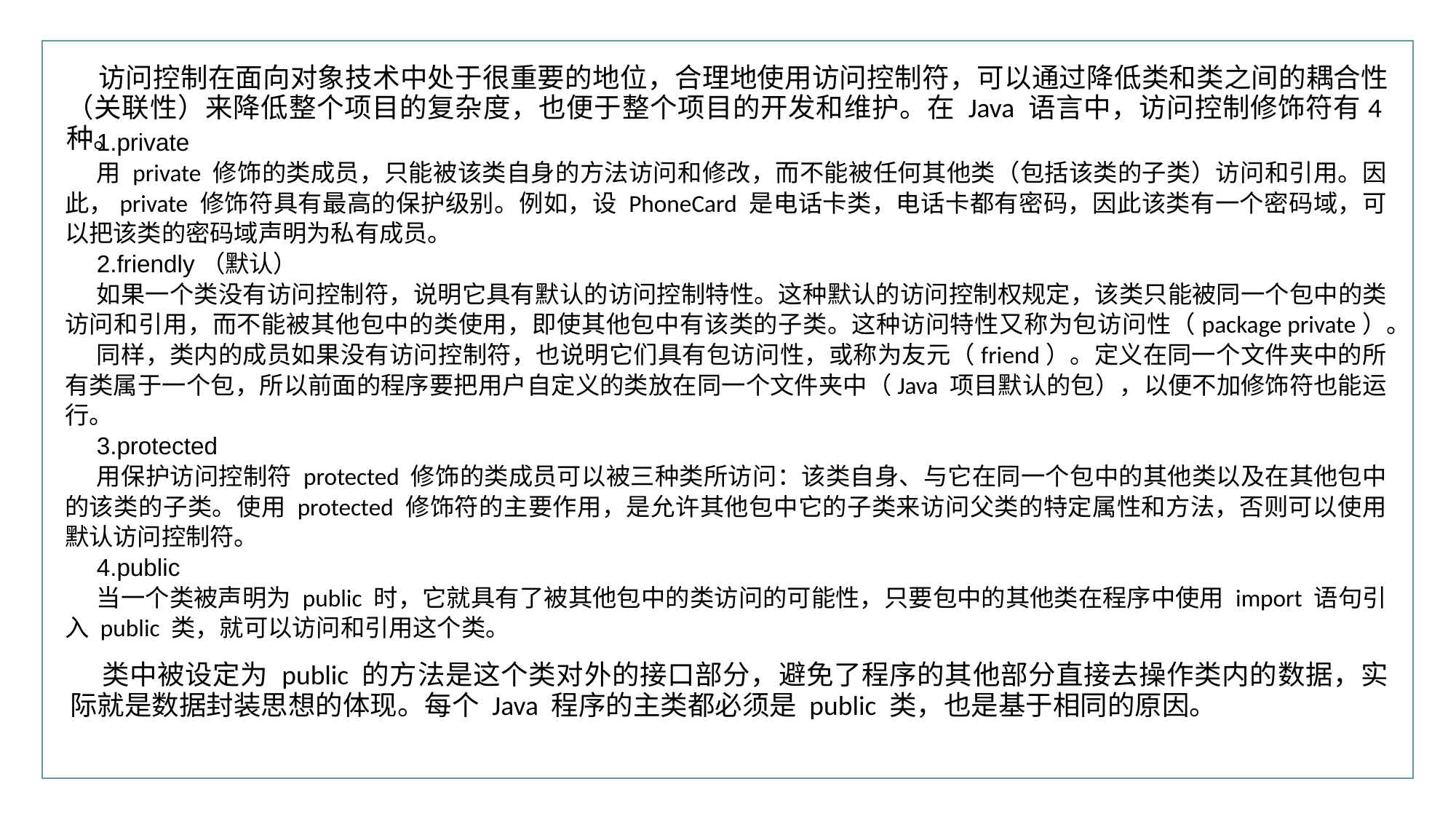

行业PPT模板http://www.XX.com/hangye/

访问控制在面向对象技术中处于很重要的地位，合理地使用访问控制符，可以通过降低类和类之间的耦合性（关联性）来降低整个项目的复杂度，也便于整个项目的开发和维护。在 Java 语言中，访问控制修饰符有4种。
1.private
用 private 修饰的类成员，只能被该类自身的方法访问和修改，而不能被任何其他类（包括该类的子类）访问和引用。因此，private 修饰符具有最高的保护级别。例如，设 PhoneCard 是电话卡类，电话卡都有密码，因此该类有一个密码域，可以把该类的密码域声明为私有成员。
2.friendly（默认）
如果一个类没有访问控制符，说明它具有默认的访问控制特性。这种默认的访问控制权规定，该类只能被同一个包中的类访问和引用，而不能被其他包中的类使用，即使其他包中有该类的子类。这种访问特性又称为包访问性（package private）。
同样，类内的成员如果没有访问控制符，也说明它们具有包访问性，或称为友元（friend）。定义在同一个文件夹中的所有类属于一个包，所以前面的程序要把用户自定义的类放在同一个文件夹中（Java 项目默认的包），以便不加修饰符也能运行。
3.protected
用保护访问控制符 protected 修饰的类成员可以被三种类所访问：该类自身、与它在同一个包中的其他类以及在其他包中的该类的子类。使用 protected 修饰符的主要作用，是允许其他包中它的子类来访问父类的特定属性和方法，否则可以使用默认访问控制符。
4.public
当一个类被声明为 public 时，它就具有了被其他包中的类访问的可能性，只要包中的其他类在程序中使用 import 语句引入 public 类，就可以访问和引用这个类。
类中被设定为 public 的方法是这个类对外的接口部分，避免了程序的其他部分直接去操作类内的数据，实际就是数据封装思想的体现。每个 Java 程序的主类都必须是 public 类，也是基于相同的原因。